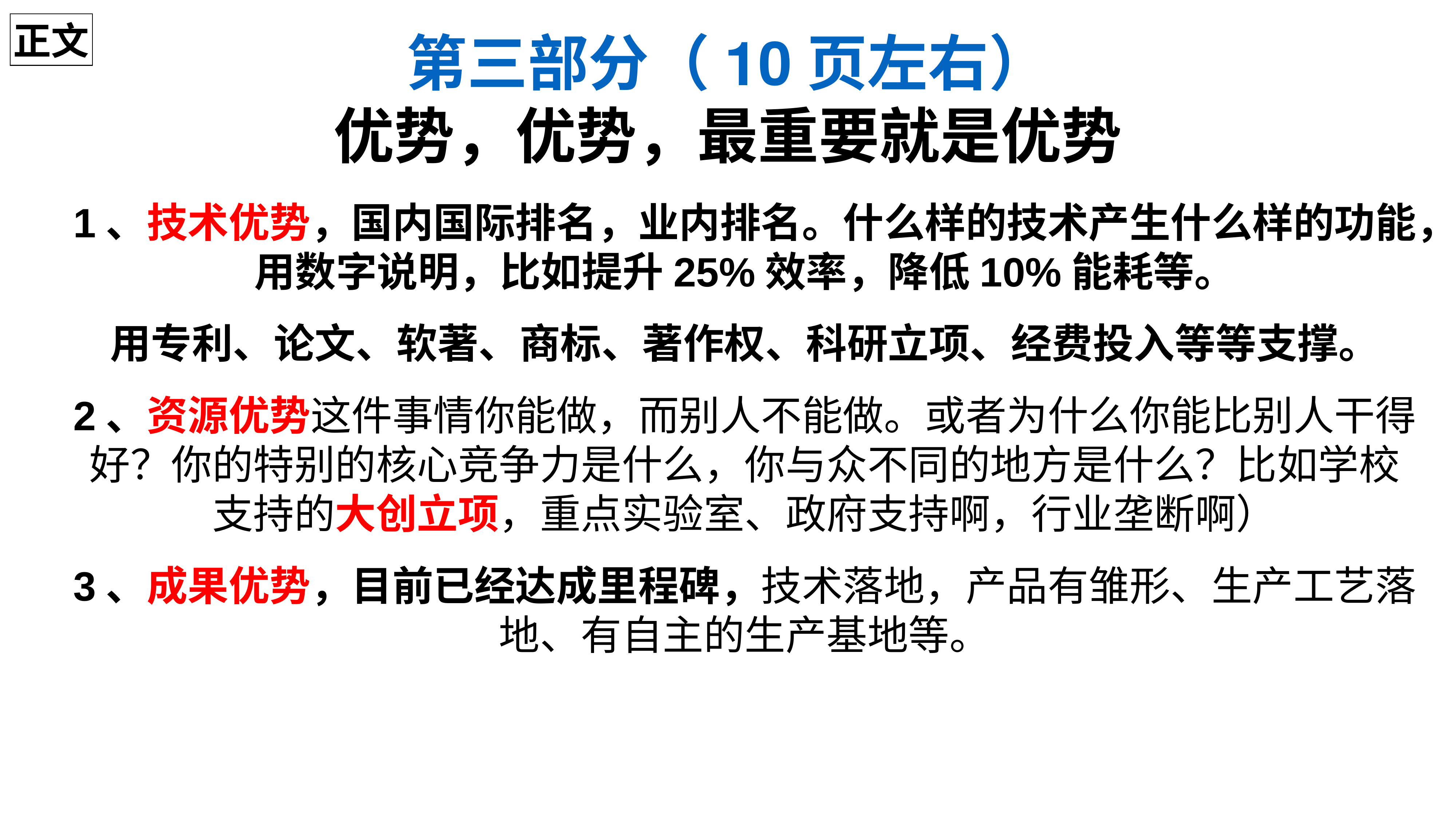

正文
第三部分（10页左右）
优势，优势，最重要就是优势
1、技术优势，国内国际排名，业内排名。什么样的技术产生什么样的功能，用数字说明，比如提升25%效率，降低10%能耗等。
用专利、论文、软著、商标、著作权、科研立项、经费投入等等支撑。
2、资源优势这件事情你能做，而别人不能做。或者为什么你能比别人干得好？你的特别的核心竞争力是什么，你与众不同的地方是什么？比如学校支持的大创立项，重点实验室、政府支持啊，行业垄断啊）
3、成果优势，目前已经达成里程碑，技术落地，产品有雏形、生产工艺落地、有自主的生产基地等。